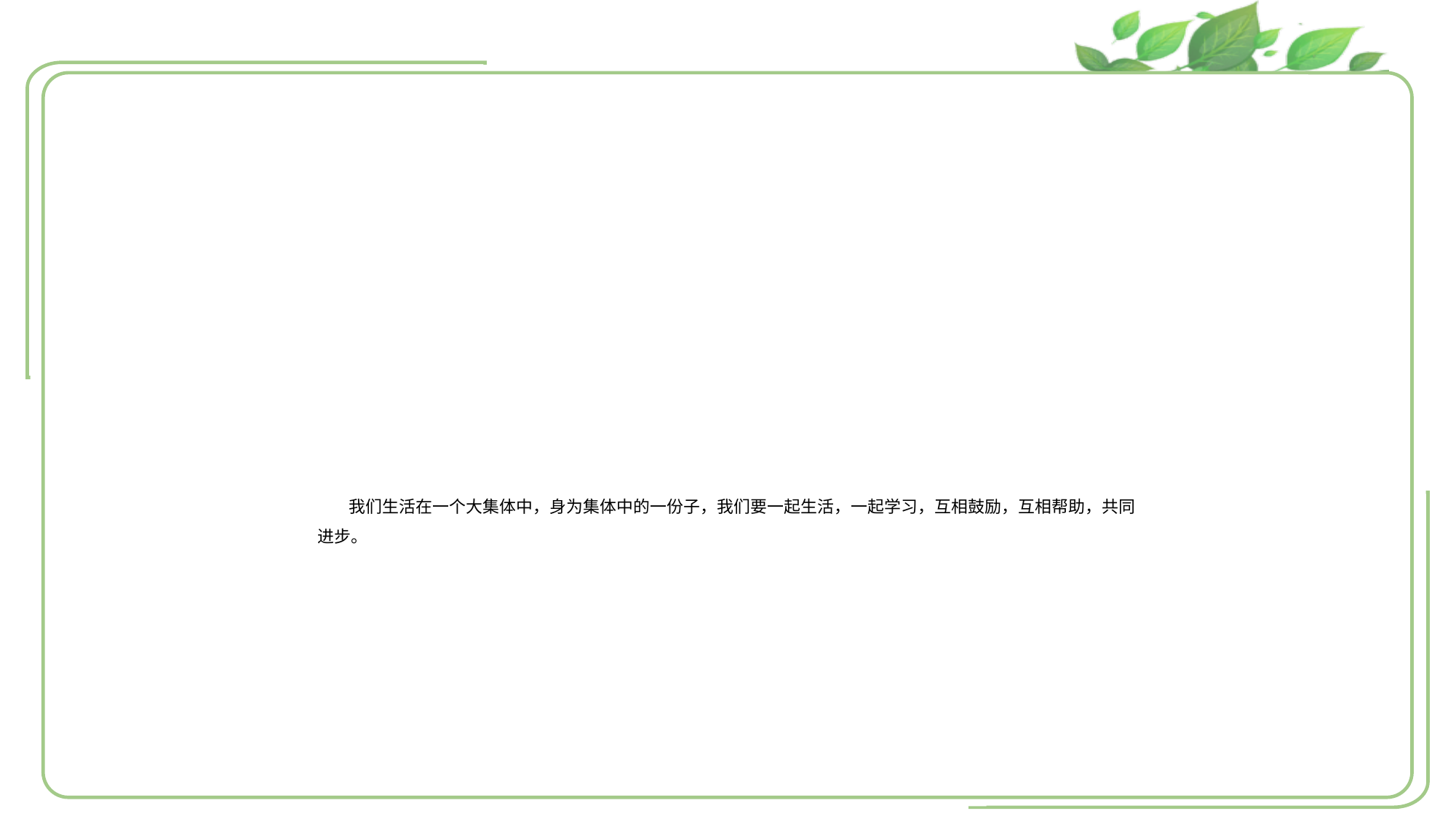

# 我们生活在一个大集体中，身为集体中的一份子，我们要一起生活，一起学习，互相鼓励，互相帮助，共同进步。